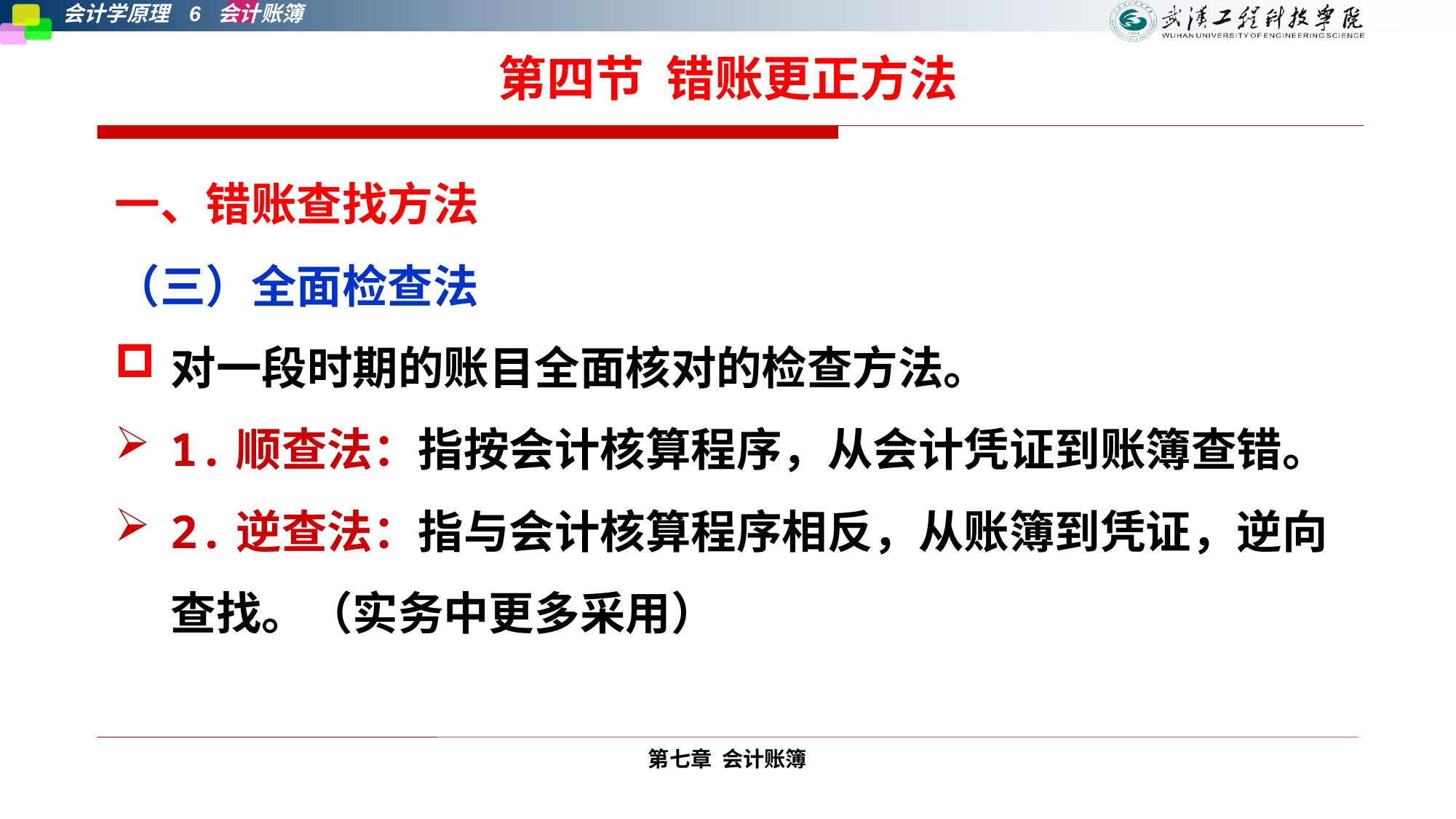

# 第四节  错账更正方法
一、错账查找方法
（三）全面检查法
对一段时期的账目全面核对的检查方法。
1.顺查法：指按会计核算程序，从会计凭证到账簿查错。
2.逆查法：指与会计核算程序相反，从账簿到凭证，逆向查找。（实务中更多采用）

第七章  会计账簿